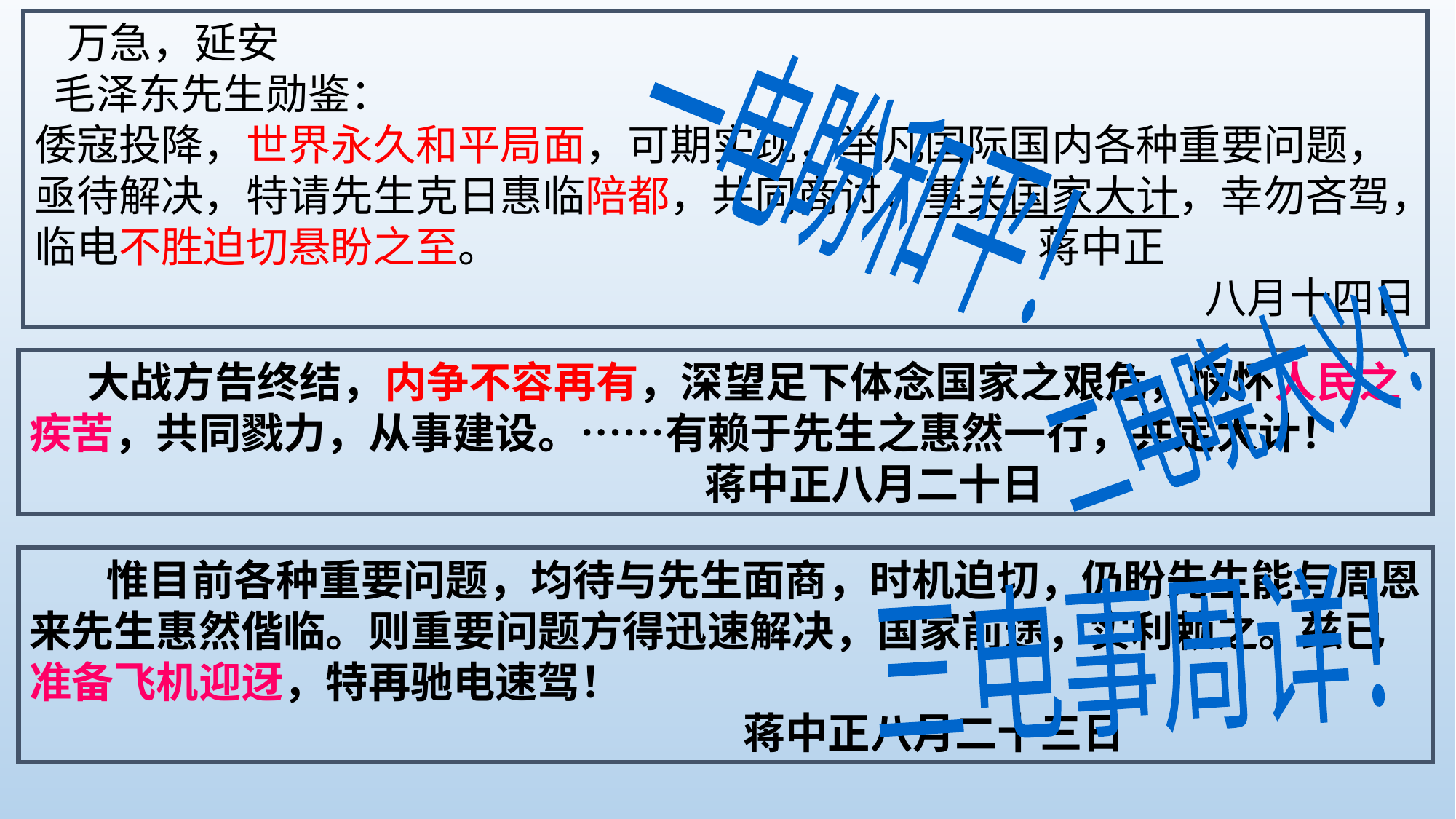

万急，延安
 毛泽东先生勋鉴：
倭寇投降，世界永久和平局面，可期实现，举凡国际国内各种重要问题，亟待解决，特请先生克日惠临陪都，共同商讨，事关国家大计，幸勿吝驾，临电不胜迫切悬盼之至。                                                         蒋中正
                                                                八月十四日
一电盼和平！
二电晓大义！
     大战方告终结，内争不容再有，深望足下体念国家之艰危，悯怀人民之疾苦，共同戮力，从事建设。……有赖于先生之惠然一行，共定大计！
                                                                     蒋中正八月二十日
       惟目前各种重要问题，均待与先生面商，时机迫切，仍盼先生能与周恩来先生惠然偕临。则重要问题方得迅速解决，国家前途，实利赖之。兹已准备飞机迎迓，特再驰电速驾！
                                                                         蒋中正八月二十三日
三电事周详！